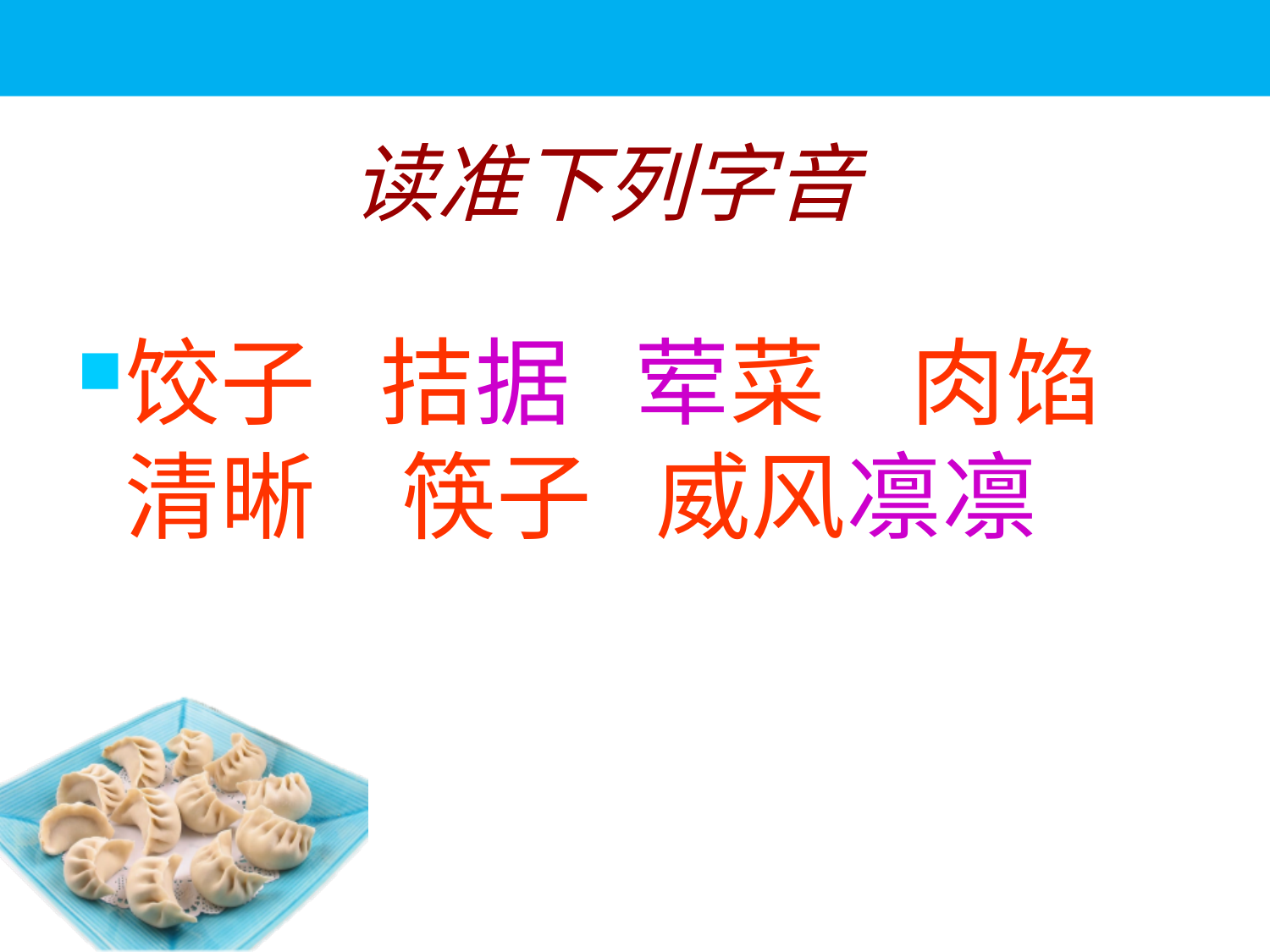

读准下列字音
饺子   拮据   荤菜    肉馅    清晰    筷子   威风凛凛